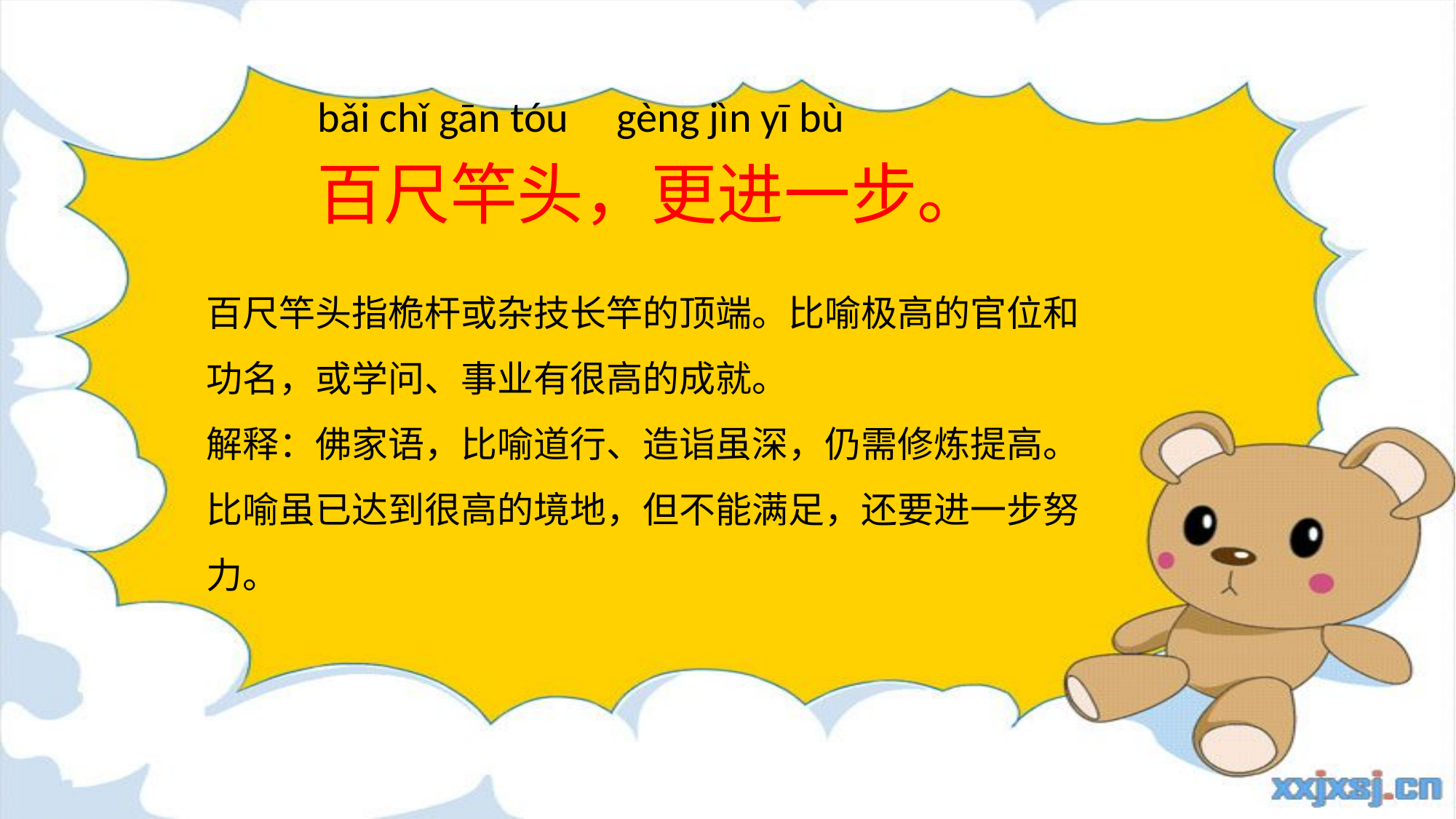

bǎi chǐ gān tóu     gèng jìn yī bù
百尺竿头，更进一步。
百尺竿头指桅杆或杂技长竿的顶端。比喻极高的官位和功名，或学问、事业有很高的成就。
解释：佛家语，比喻道行、造诣虽深，仍需修炼提高。比喻虽已达到很高的境地，但不能满足，还要进一步努力。
绿色圃小学教育网http://www.Lspjy.com   绿色圃中学资源网http://cz.Lspjy.com